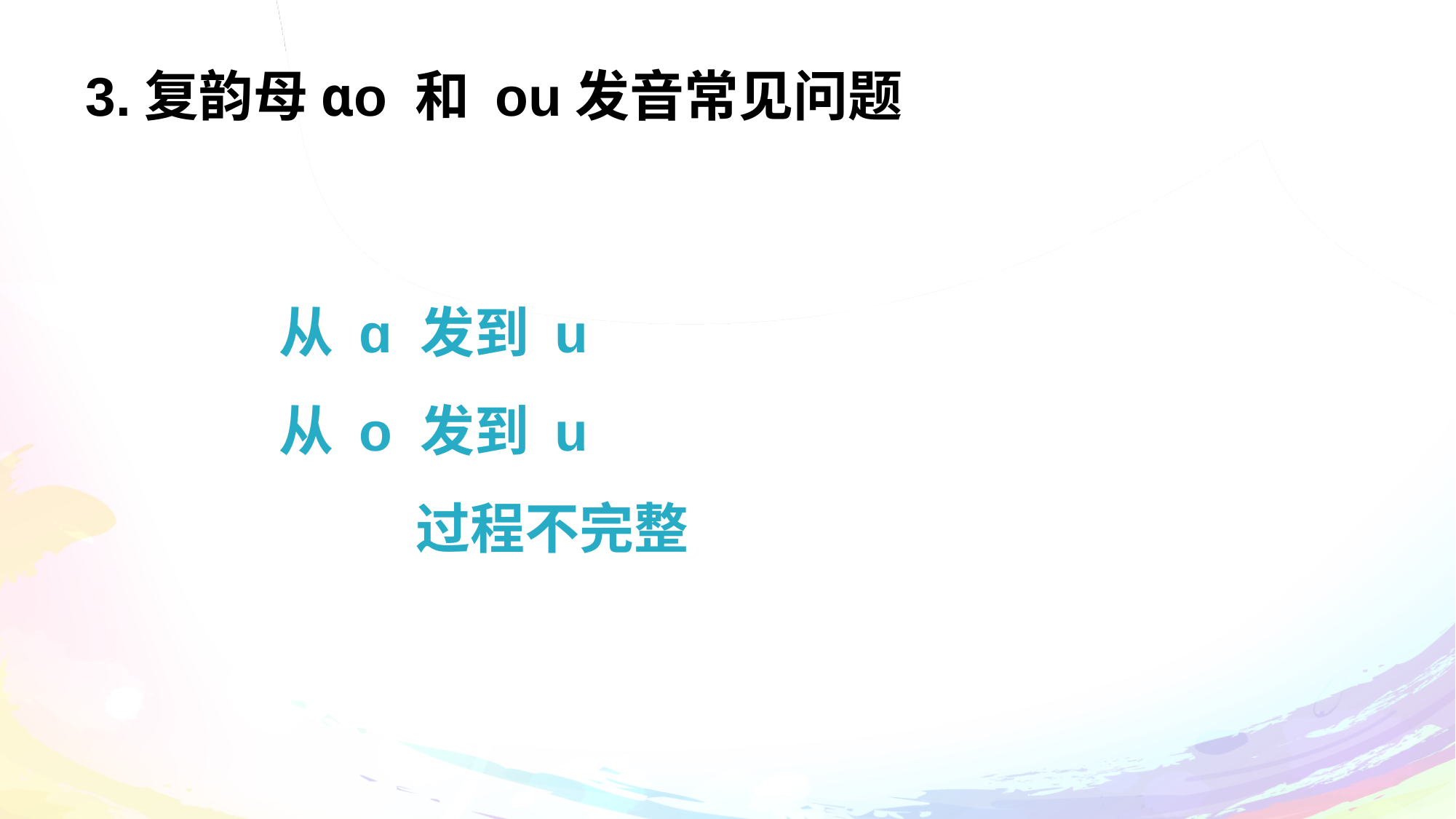

# 3.复韵母ɑo 和 ou发音常见问题
从 ɑ 发到 u
从 o 发到 u
          过程不完整